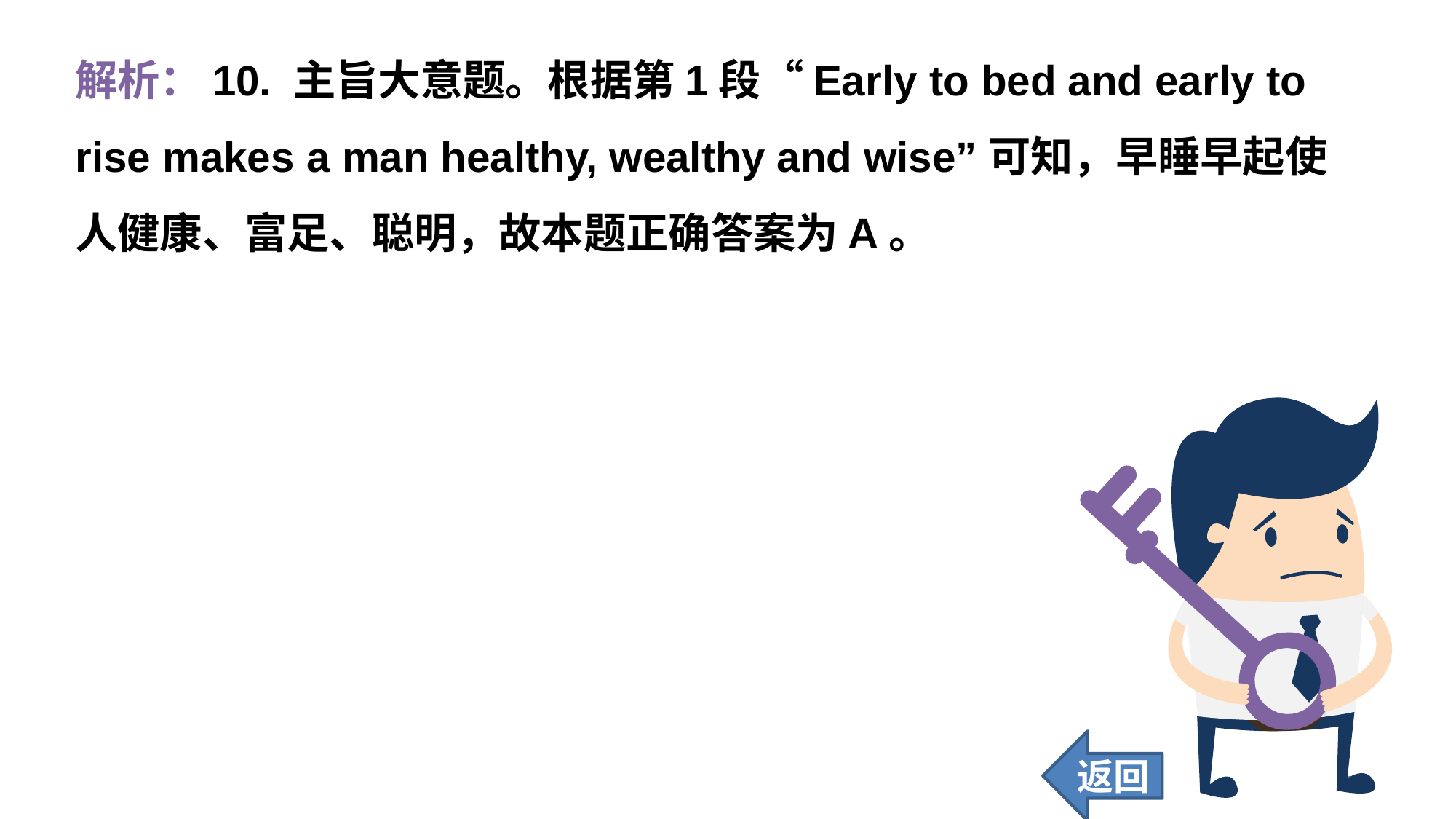

解析：10. 	主旨大意题。根据第1段“Early to bed and early to rise makes a man healthy, wealthy and wise”可知，早睡早起使人健康、富足、聪明，故本题正确答案为A。

返回
130